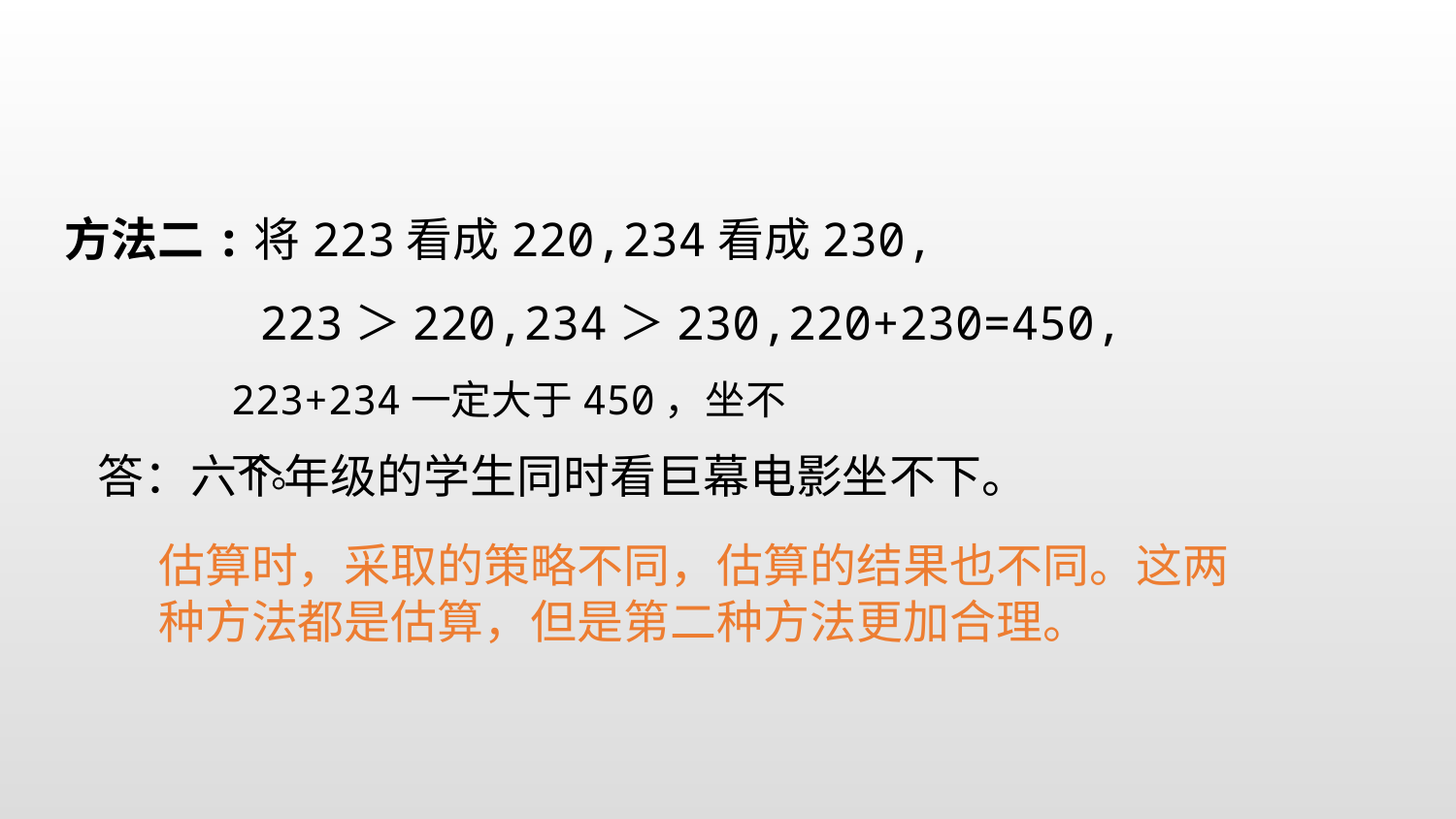

方法二:将223看成220,234看成230,
       223＞220,234＞230,220+230=450,
223+234一定大于450，坐不下。
答：六个年级的学生同时看巨幕电影坐不下。
估算时，采取的策略不同，估算的结果也不同。这两种方法都是估算，但是第二种方法更加合理。